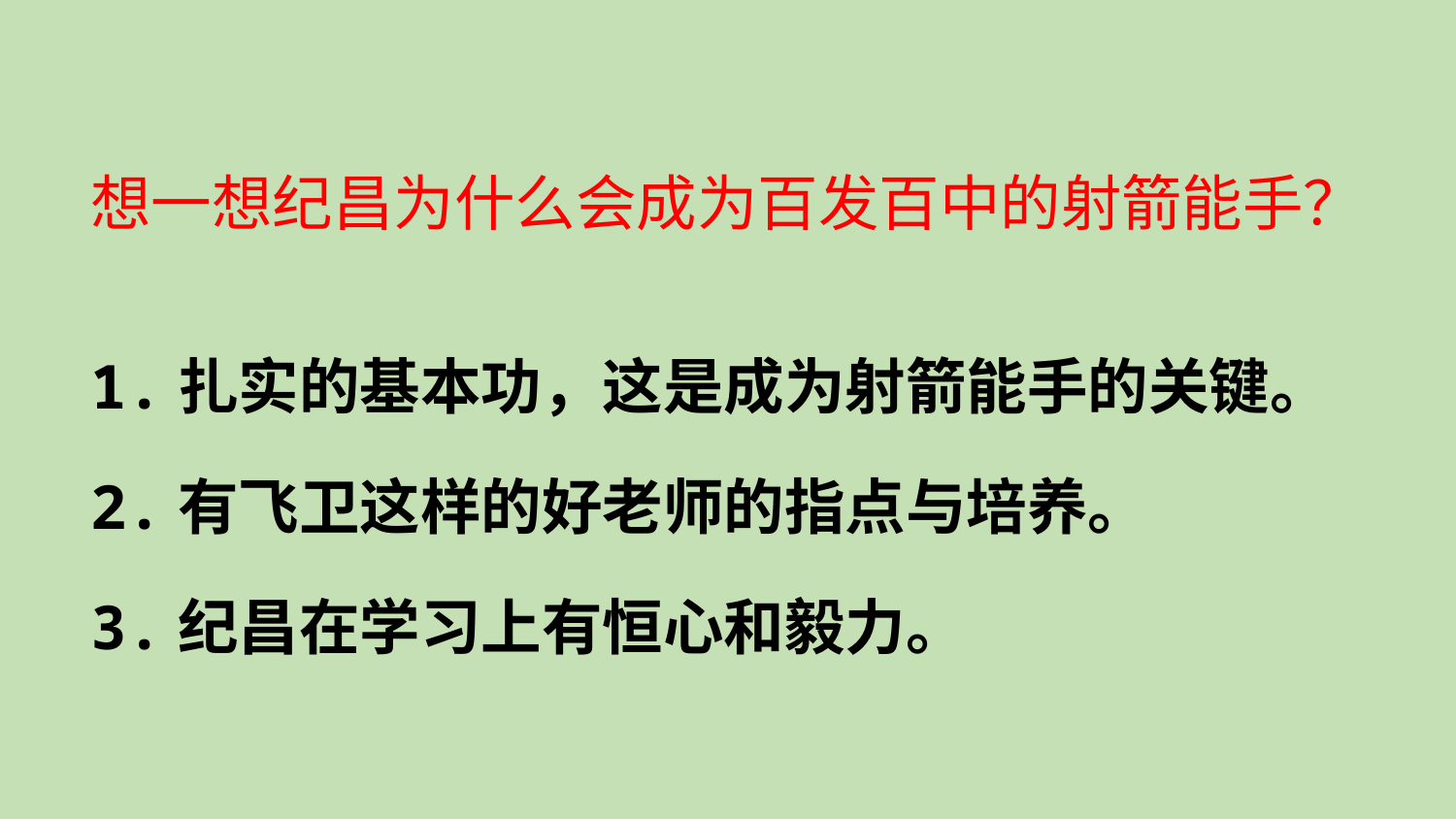

想一想纪昌为什么会成为百发百中的射箭能手？
1.扎实的基本功，这是成为射箭能手的关键。
2.有飞卫这样的好老师的指点与培养。
3.纪昌在学习上有恒心和毅力。